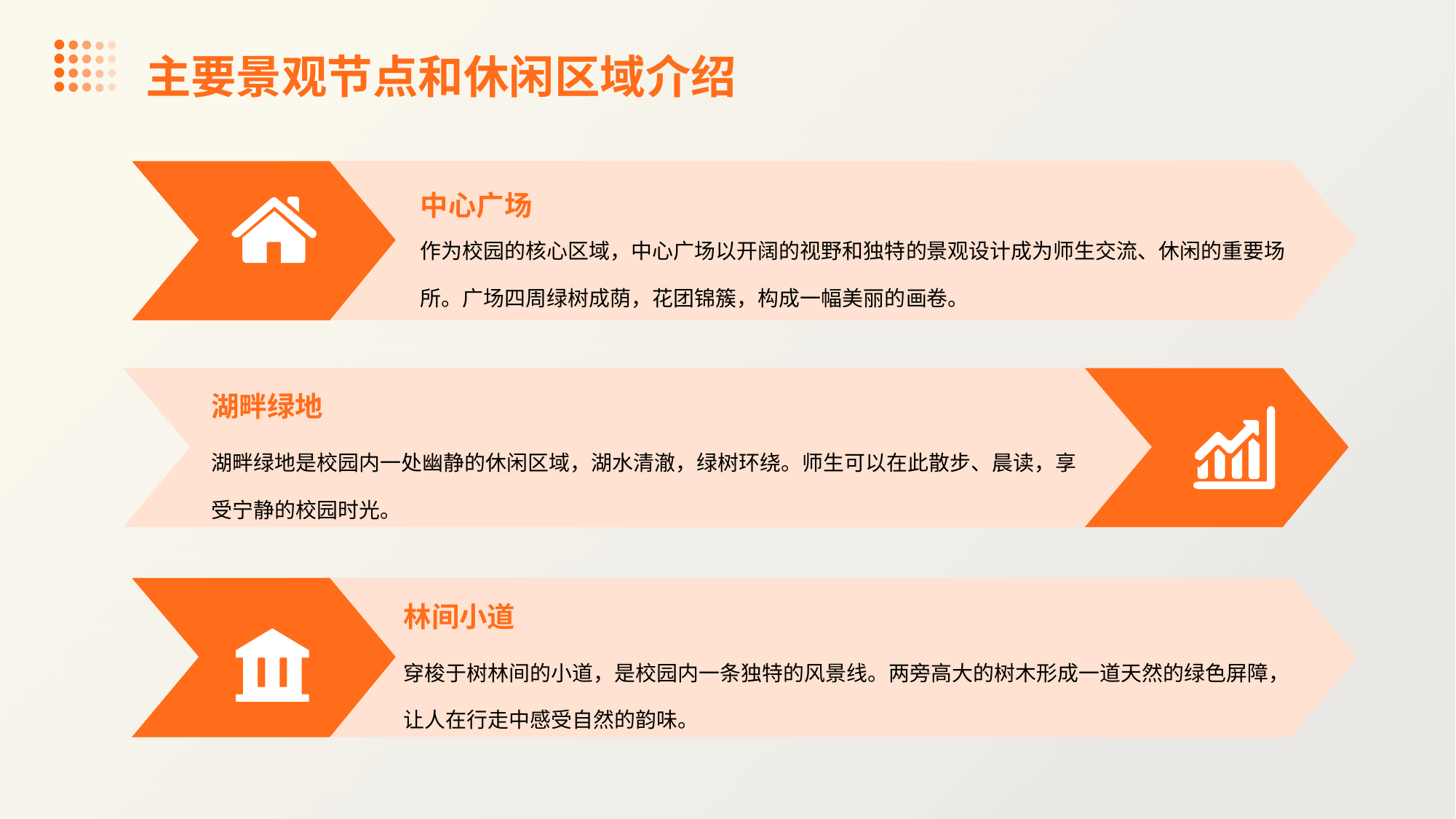

主要景观节点和休闲区域介绍

中心广场

作为校园的核心区域，中心广场以开阔的视野和独特的景观设计成为师生交流、休闲的重要场所。广场四周绿树成荫，花团锦簇，构成一幅美丽的画卷。

湖畔绿地

湖畔绿地是校园内一处幽静的休闲区域，湖水清澈，绿树环绕。师生可以在此散步、晨读，享受宁静的校园时光。

林间小道

穿梭于树林间的小道，是校园内一条独特的风景线。两旁高大的树木形成一道天然的绿色屏障，让人在行走中感受自然的韵味。